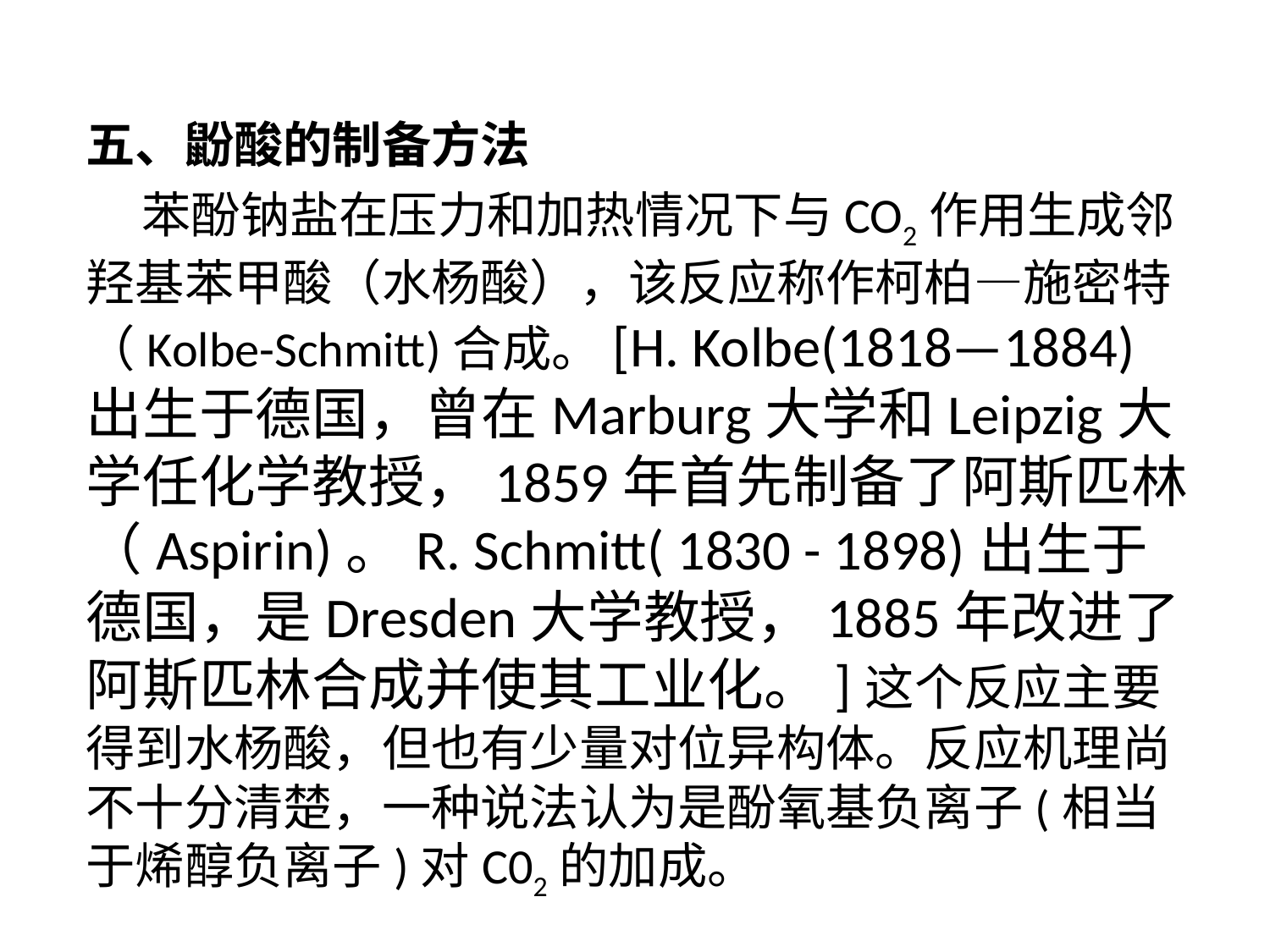

五、鼢酸的制备方法
    苯酚钠盐在压力和加热情况下与CO2作用生成邻羟基苯甲酸（水杨酸），该反应称作柯柏—施密特（Kolbe-Schmitt)合成。[H. Kolbe(1818—1884)出生于德国，曾在Marburg大学和Leipzig大学任化学教授，1859年首先制备了阿斯匹林（Aspirin)。R. Schmitt( 1830 - 1898)出生于德国，是Dresden大学教授，1885年改进了阿斯匹林合成并使其工业化。]这个反应主要得到水杨酸，但也有少量对位异构体。反应机理尚不十分清楚，一种说法认为是酚氧基负离子(相当于烯醇负离子)对C02的加成。